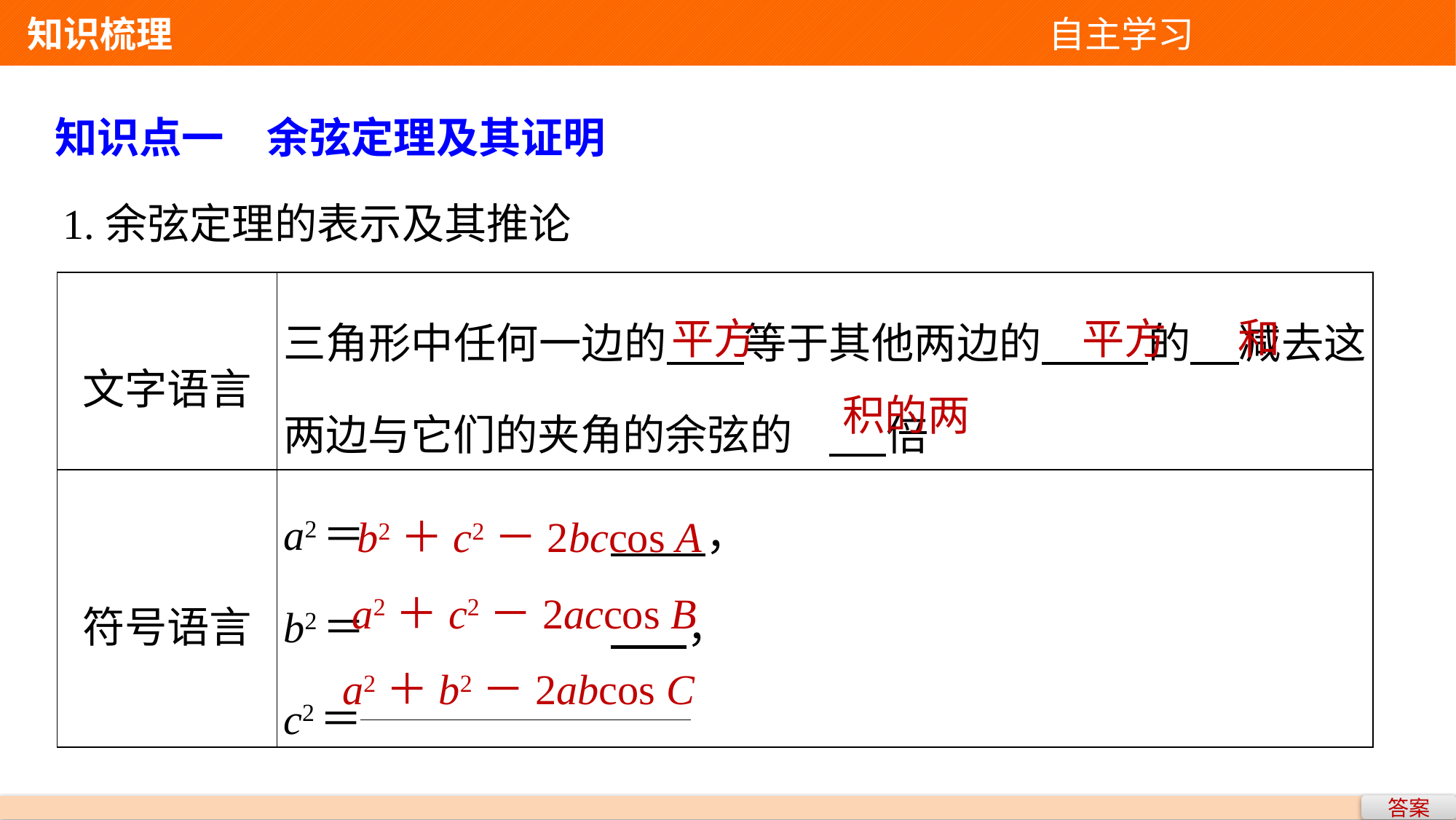

知识梳理                                                                                                           自主学习
知识点一　余弦定理及其证明
1.余弦定理的表示及其推论
| 文字语言 | 三角形中任何一边的 等于其他两边的 的 减去这两边与它们的夹角的余弦的 倍 |
| --- | --- |
| 符号语言 | a2＝ ， b2＝ ， c2＝ |
平方
和
平方
积的两
b2＋c2－2bccos A
a2＋c2－2accos B
a2＋b2－2abcos C
答案